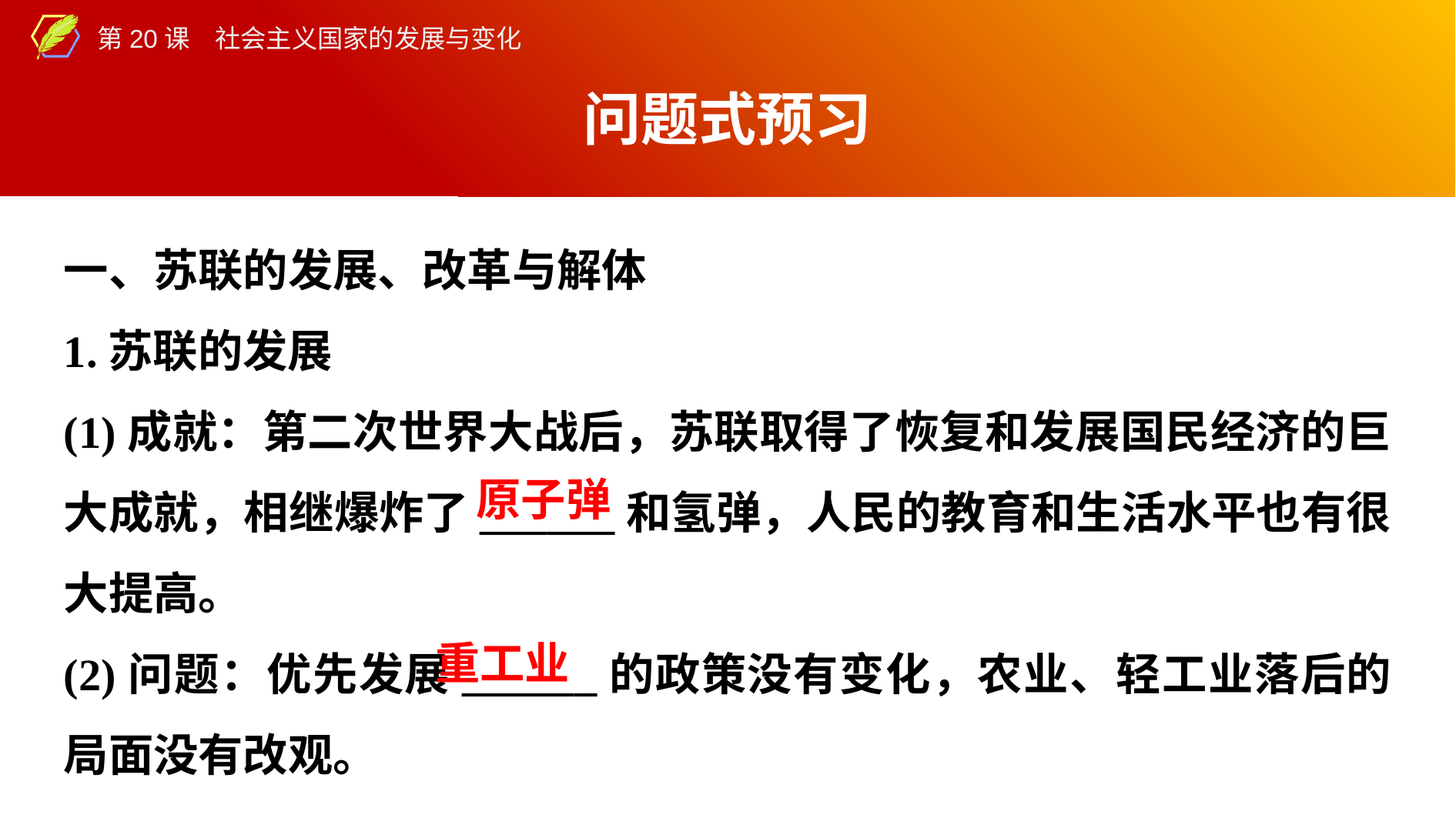

问题式预习
一、苏联的发展、改革与解体
1.苏联的发展
(1)成就：第二次世界大战后，苏联取得了恢复和发展国民经济的巨大成就，相继爆炸了______和氢弹，人民的教育和生活水平也有很大提高。
(2)问题：优先发展______的政策没有变化，农业、轻工业落后的局面没有改观。
原子弹
重工业